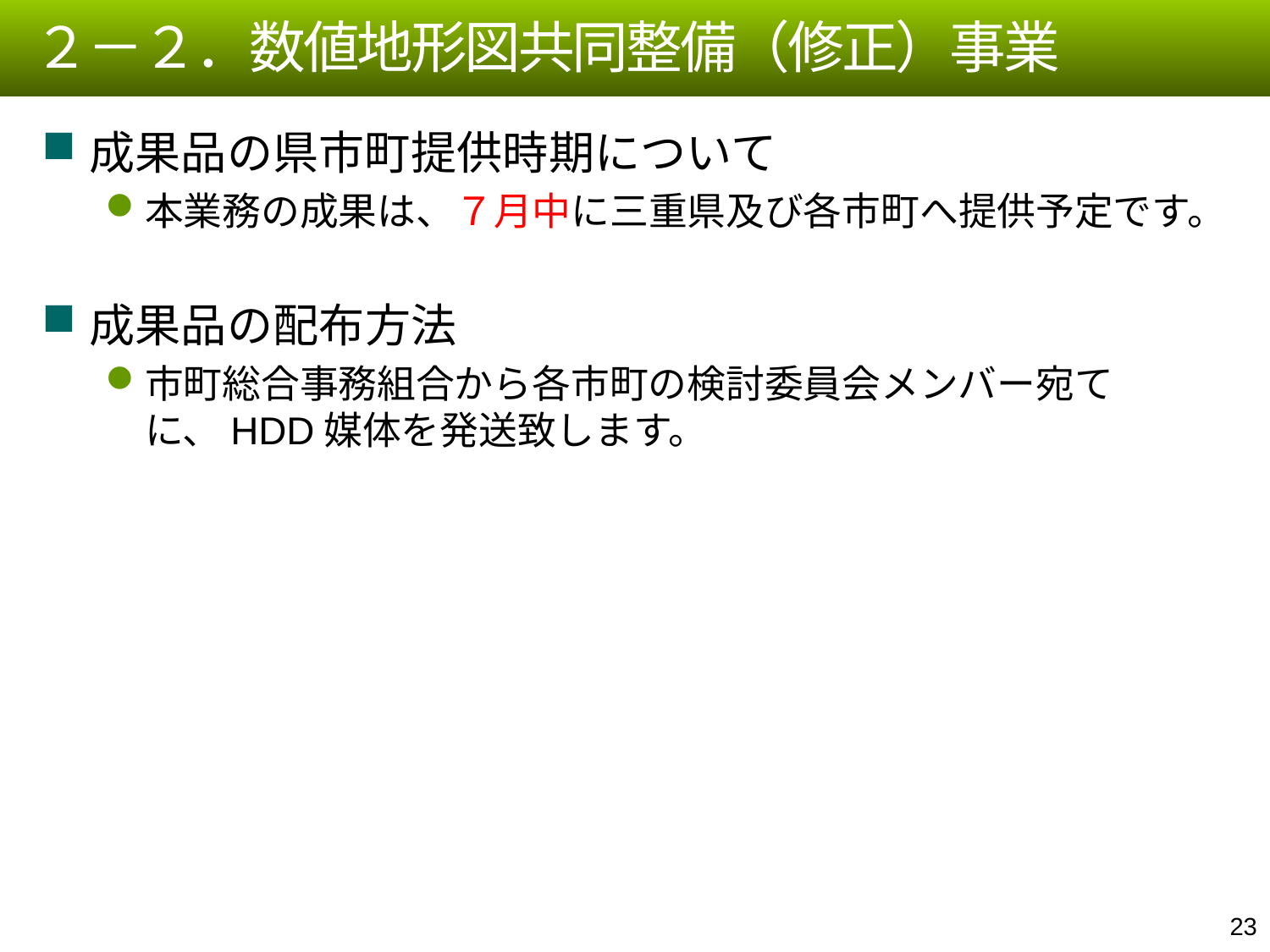

２－２．数値地形図共同整備（修正）事業
成果品の県市町提供時期について
本業務の成果は、７月中に三重県及び各市町へ提供予定です。

成果品の配布方法
市町総合事務組合から各市町の検討委員会メンバー宛てに、HDD媒体を発送致します。
23